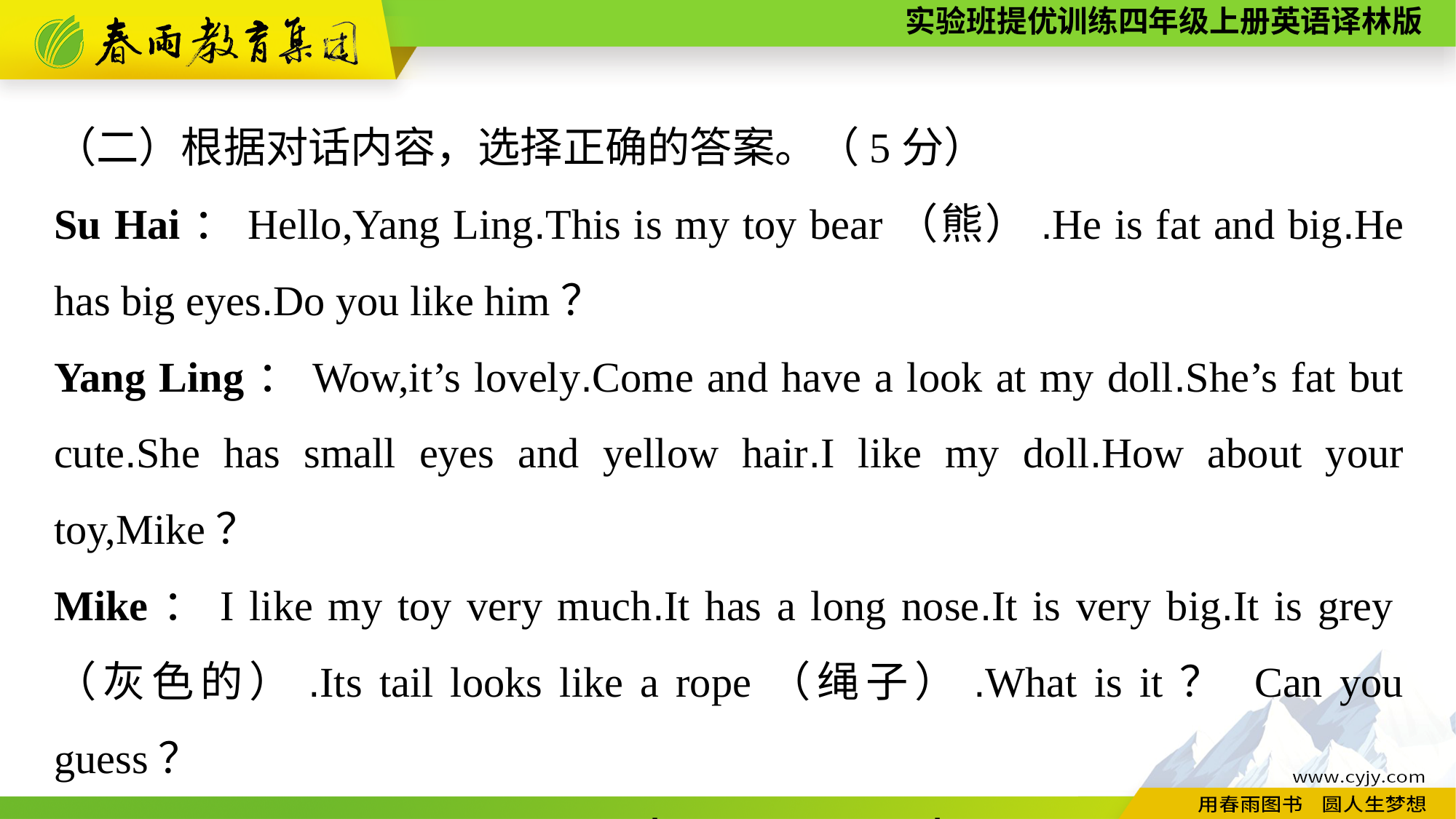

（二）根据对话内容，选择正确的答案。（5分）
Su Hai：Hello,Yang Ling.This is my toy bear（熊）.He is fat and big.He has big eyes.Do you like him？
Yang Ling：Wow,it’s lovely.Come and have a look at my doll.She’s fat but cute.She has small eyes and yellow hair.I like my doll.How about your toy,Mike？
Mike：I like my toy very much.It has a long nose.It is very big.It is grey（灰色的）.Its tail looks like a rope（绳子）.What is it？ Can you guess？
Su Hai & Yang Ling：Let’s see！Oh,we like it！